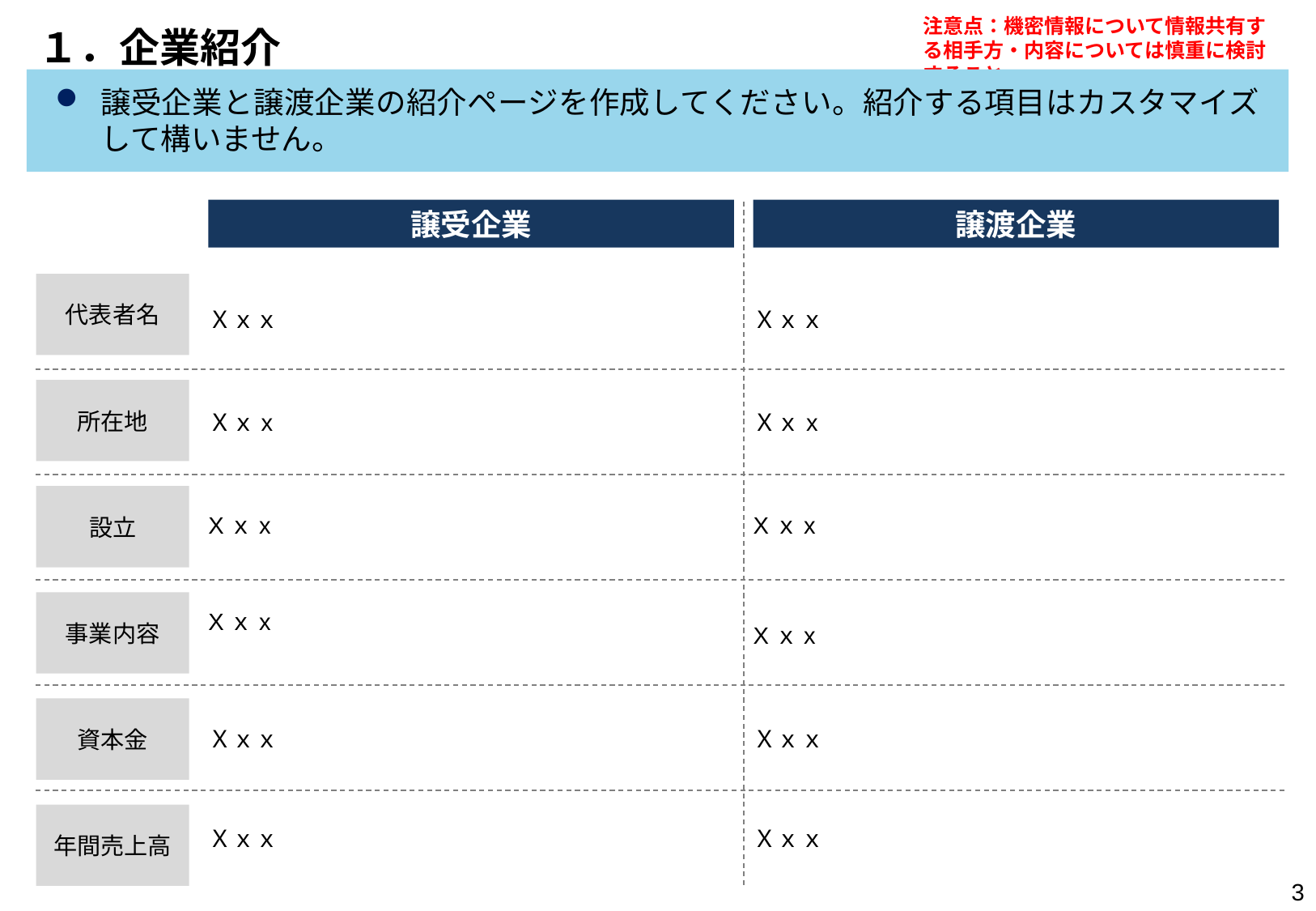

# １．企業紹介
譲受企業と譲渡企業の紹介ページを作成してください。紹介する項目はカスタマイズして構いません。
譲受企業
譲渡企業
代表者名
Ｘｘｘ
Ｘｘｘ
所在地
Ｘｘx
Ｘｘx
Xｘx
Xｘx
設立
事業内容
Xｘx

Xｘx
Ｘｘｘ
Ｘｘｘ
資本金
Ｘｘｘ
Ｘｘｘ
年間売上高
3